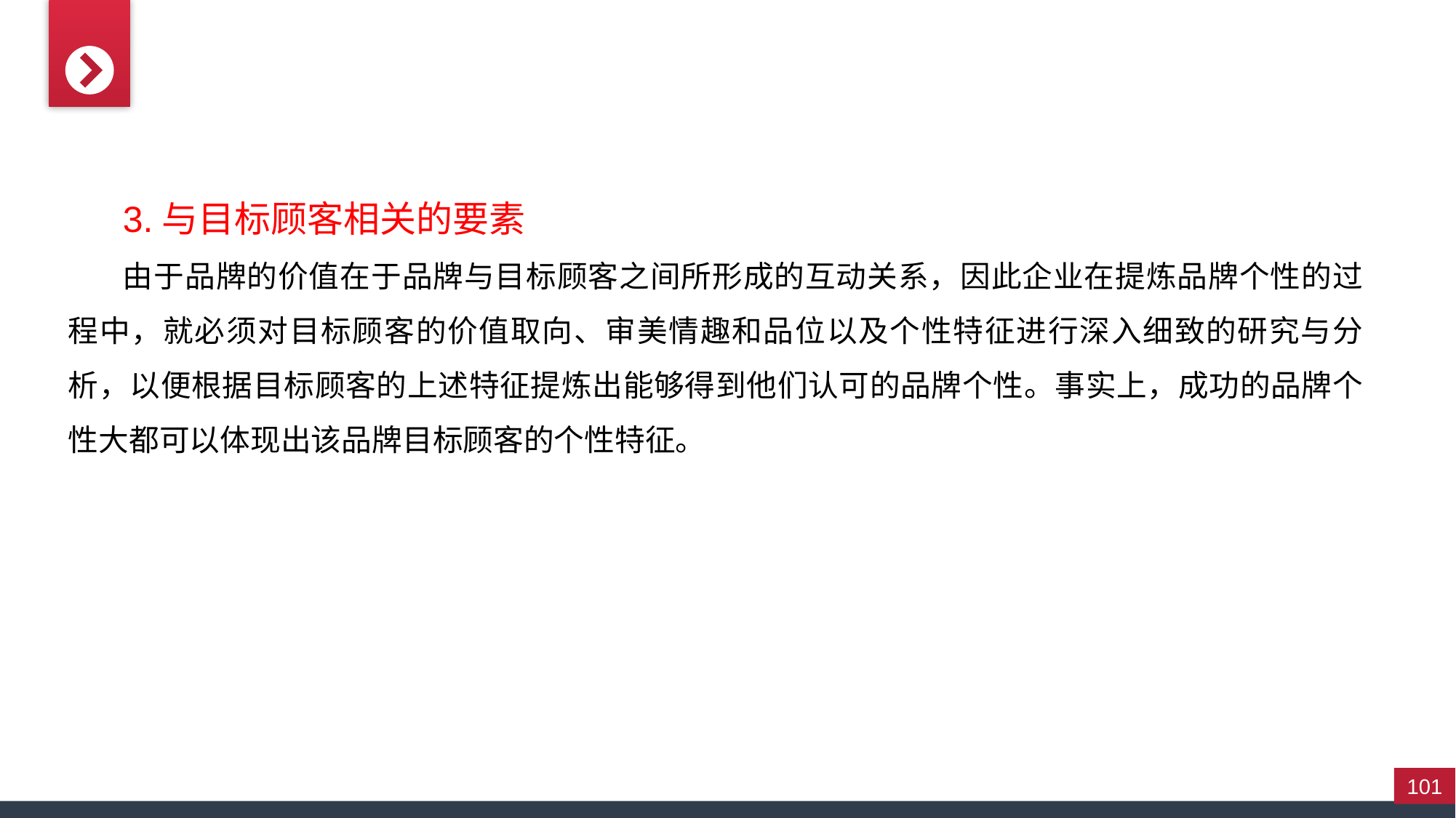

3.与目标顾客相关的要素
由于品牌的价值在于品牌与目标顾客之间所形成的互动关系，因此企业在提炼品牌个性的过程中，就必须对目标顾客的价值取向、审美情趣和品位以及个性特征进行深入细致的研究与分析，以便根据目标顾客的上述特征提炼出能够得到他们认可的品牌个性。事实上，成功的品牌个性大都可以体现出该品牌目标顾客的个性特征。